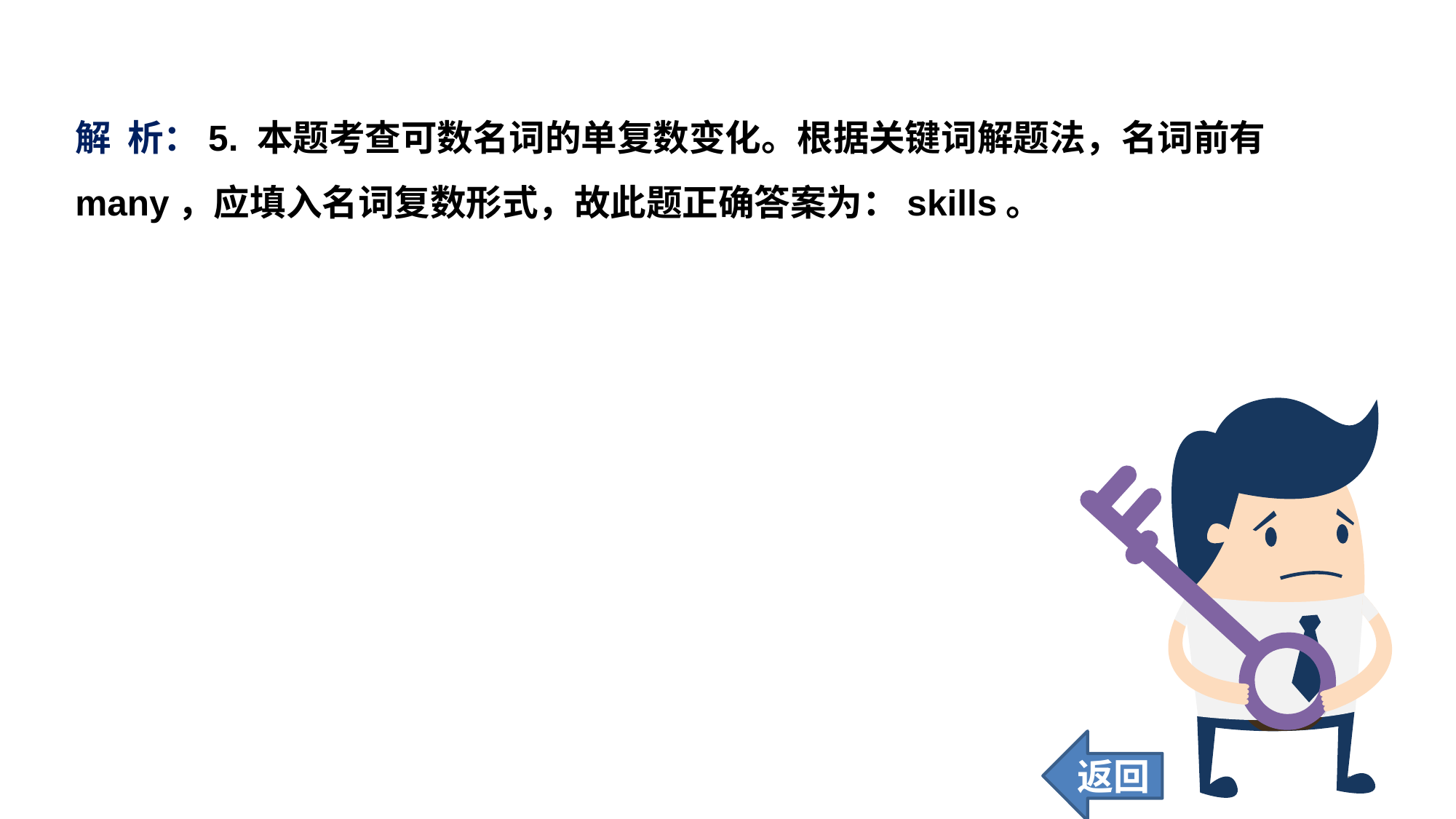

解  析：5. 本题考查可数名词的单复数变化。根据关键词解题法，名词前有many，应填入名词复数形式，故此题正确答案为：skills。

返回
105